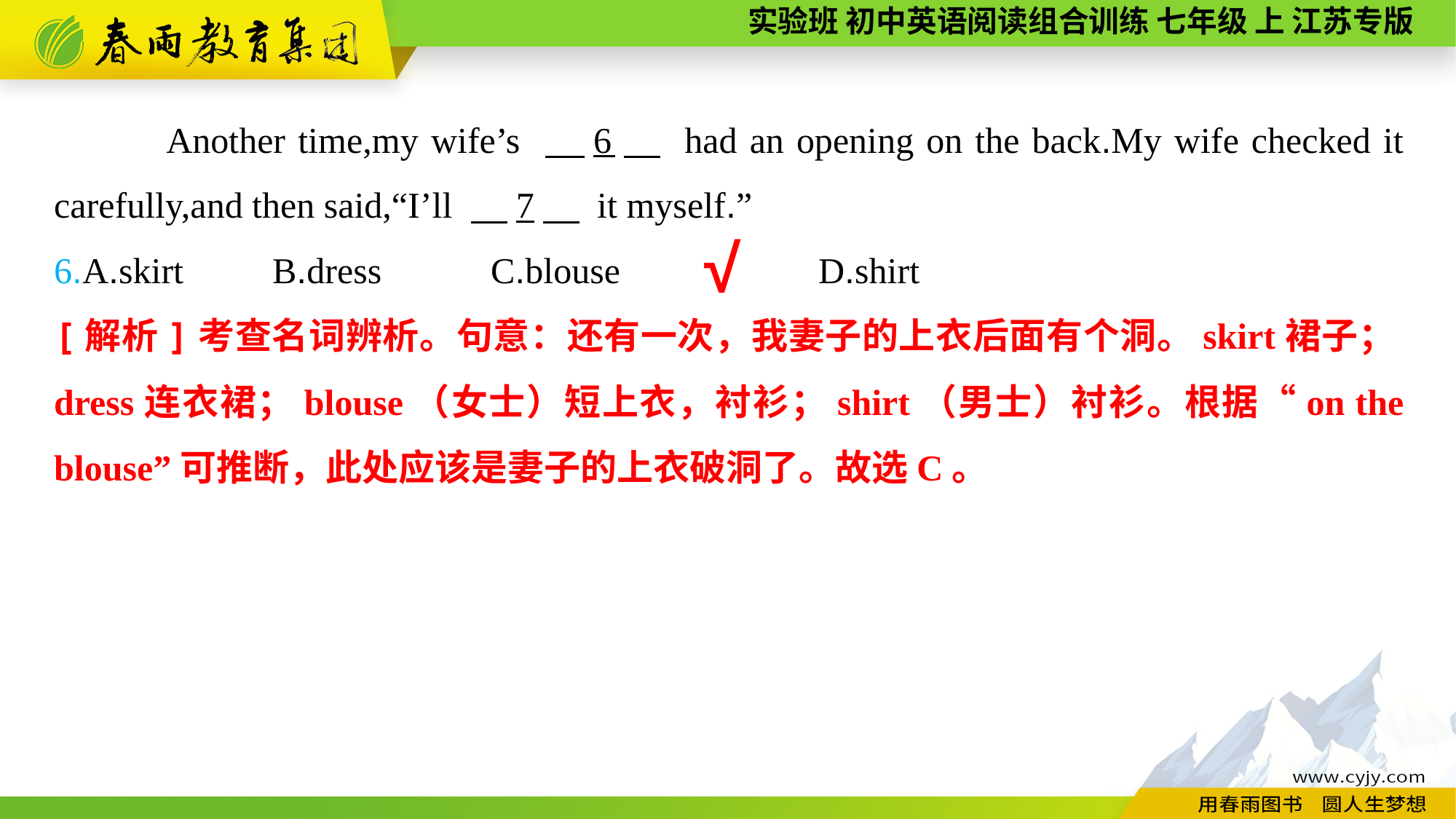

Another time,my wife’s 　6　 had an opening on the back.My wife checked it carefully,and then said,“I’ll 　7　 it myself.”
6.A.skirt	B.dress	C.blouse		D.shirt
√
[解析]考查名词辨析。句意：还有一次，我妻子的上衣后面有个洞。skirt裙子；dress连衣裙；blouse（女士）短上衣，衬衫；shirt（男士）衬衫。根据“on the blouse”可推断，此处应该是妻子的上衣破洞了。故选C。